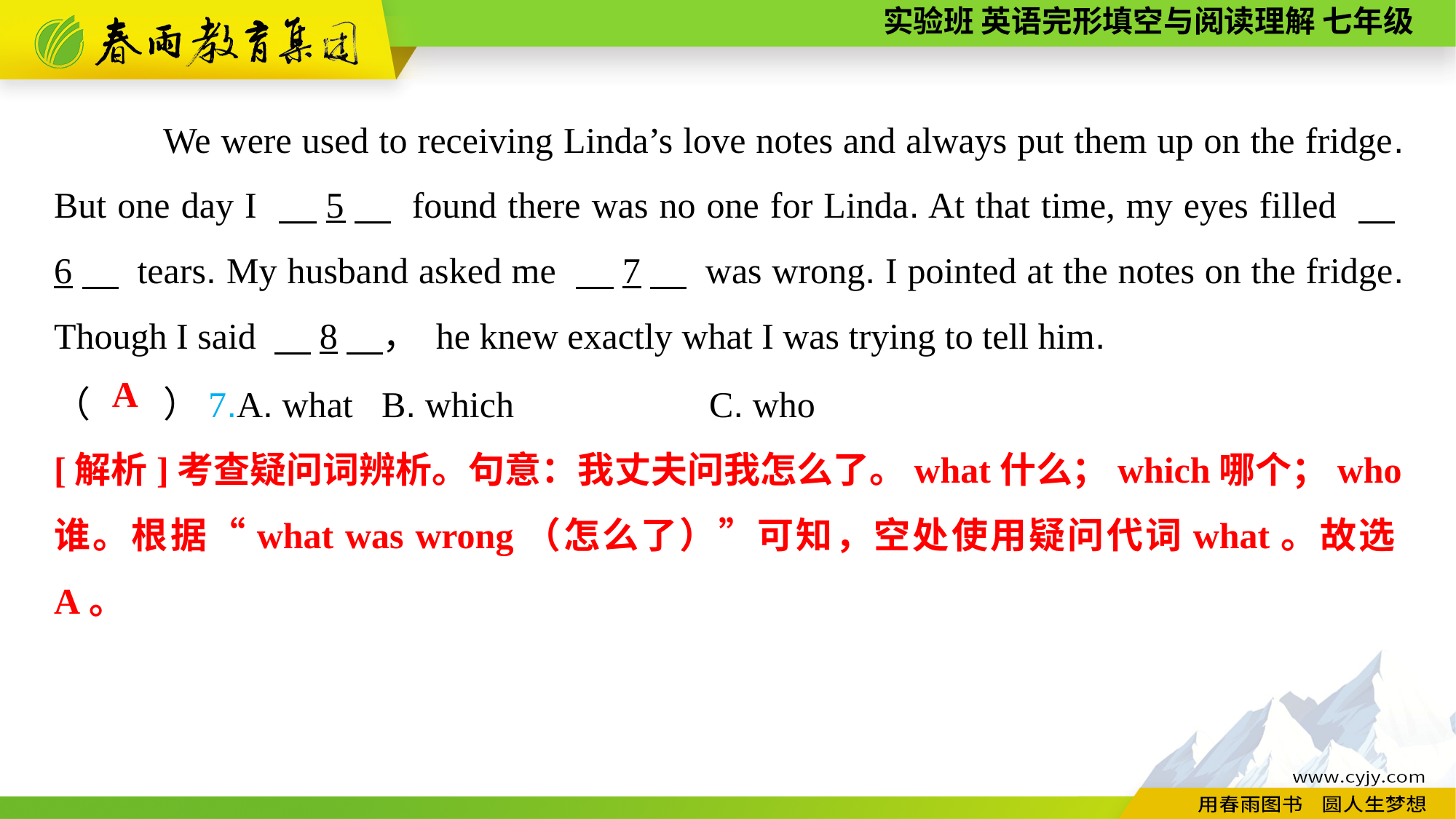

We were used to receiving Linda’s love notes and always put them up on the fridge. But one day I 　5　 found there was no one for Linda. At that time, my eyes filled 　6　 tears. My husband asked me 　7　 was wrong. I pointed at the notes on the fridge. Though I said 　8　， he knew exactly what I was trying to tell him.
（　　）7.A. what	B. which		C. who
A
[解析]考查疑问词辨析。句意：我丈夫问我怎么了。what什么；which哪个；who
谁。根据“what was wrong（怎么了）”可知，空处使用疑问代词what。故选A。